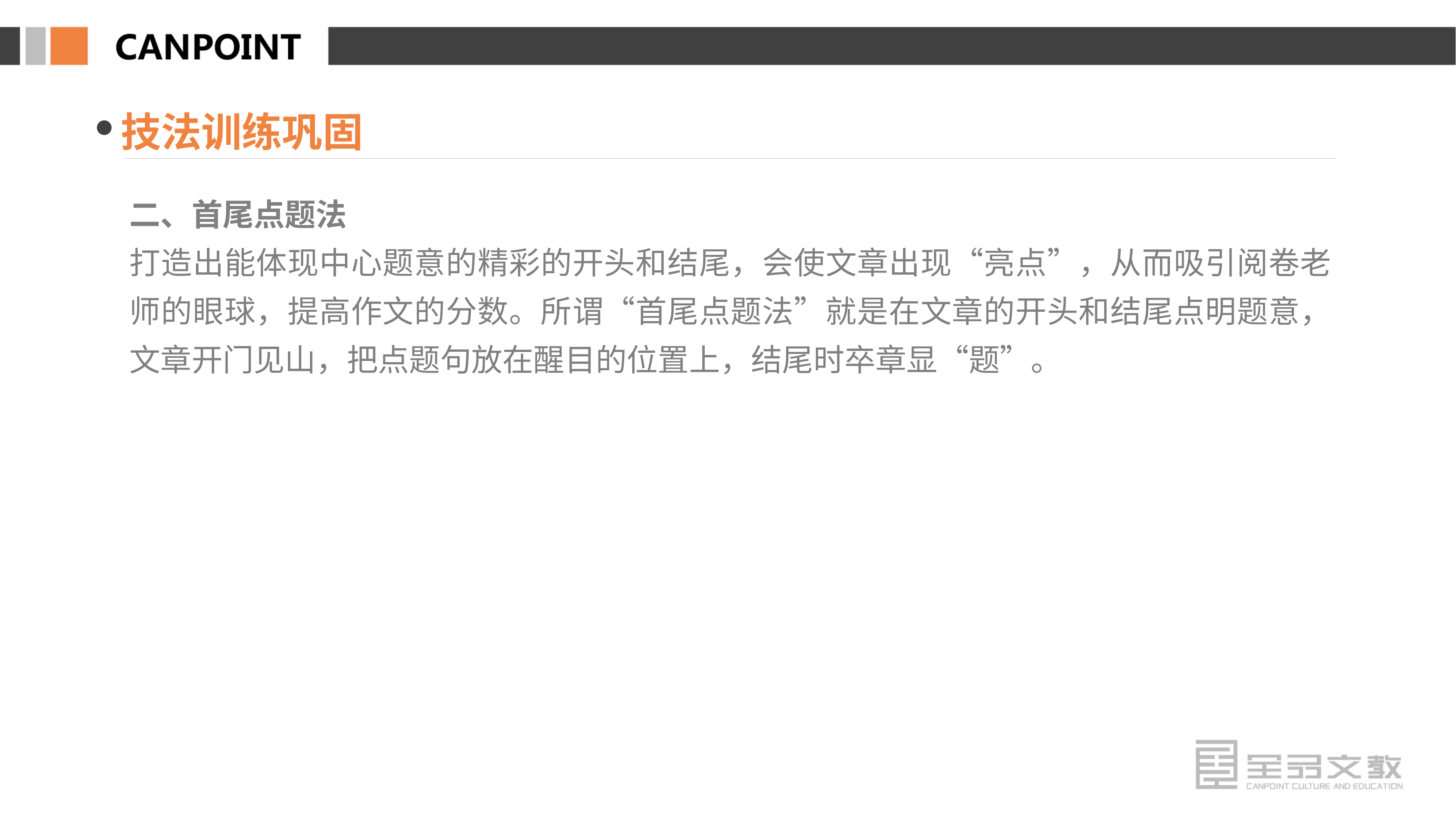

技法训练巩固

二、首尾点题法
打造出能体现中心题意的精彩的开头和结尾，会使文章出现“亮点”，从而吸引阅卷老师的眼球，提高作文的分数。所谓“首尾点题法”就是在文章的开头和结尾点明题意，文章开门见山，把点题句放在醒目的位置上，结尾时卒章显“题”。